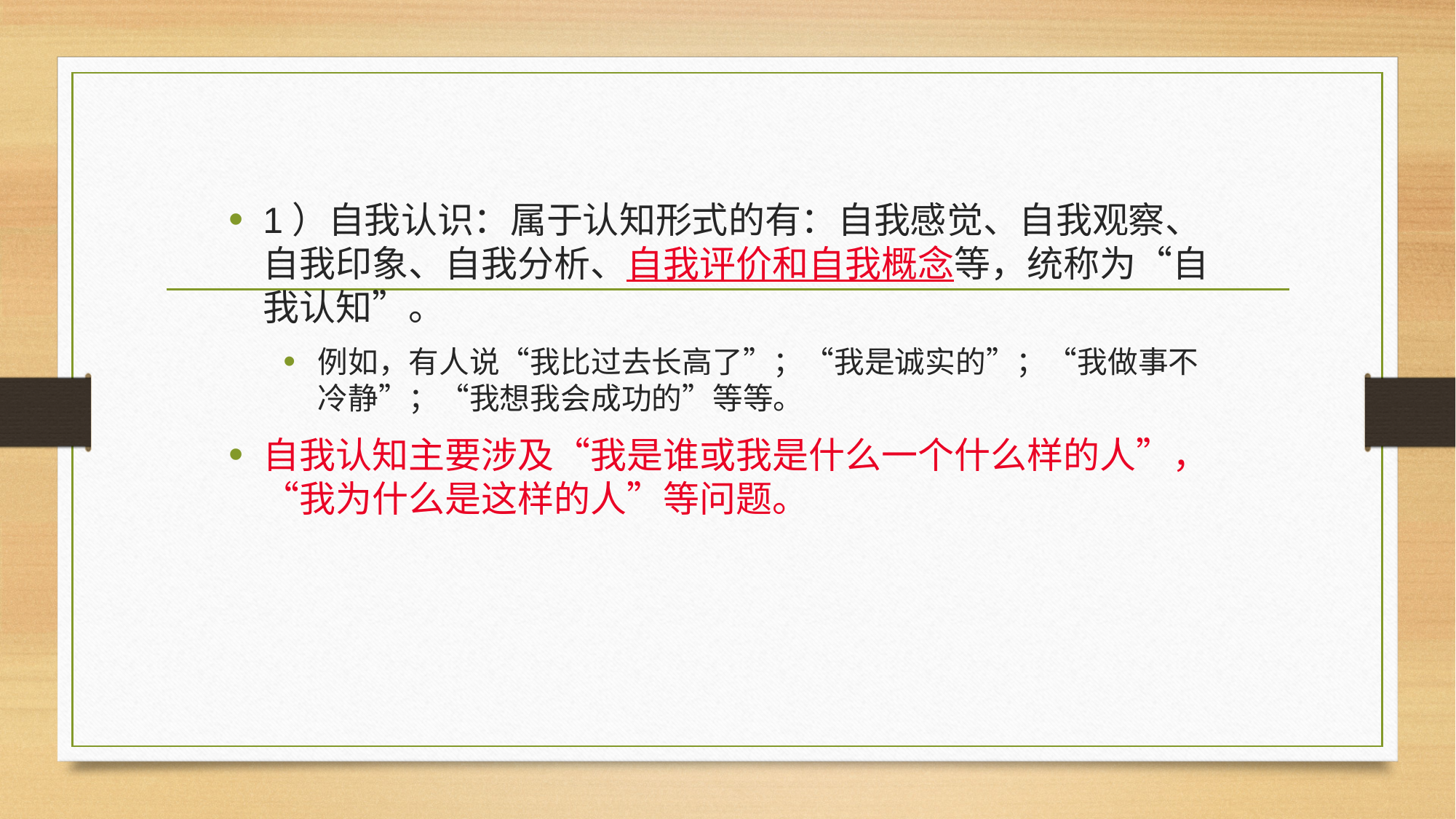

#
1）自我认识：属于认知形式的有：自我感觉、自我观察、自我印象、自我分析、自我评价和自我概念等，统称为“自我认知”。
例如，有人说“我比过去长高了”；“我是诚实的”；“我做事不冷静”；“我想我会成功的”等等。
自我认知主要涉及“我是谁或我是什么一个什么样的人”，“我为什么是这样的人”等问题。